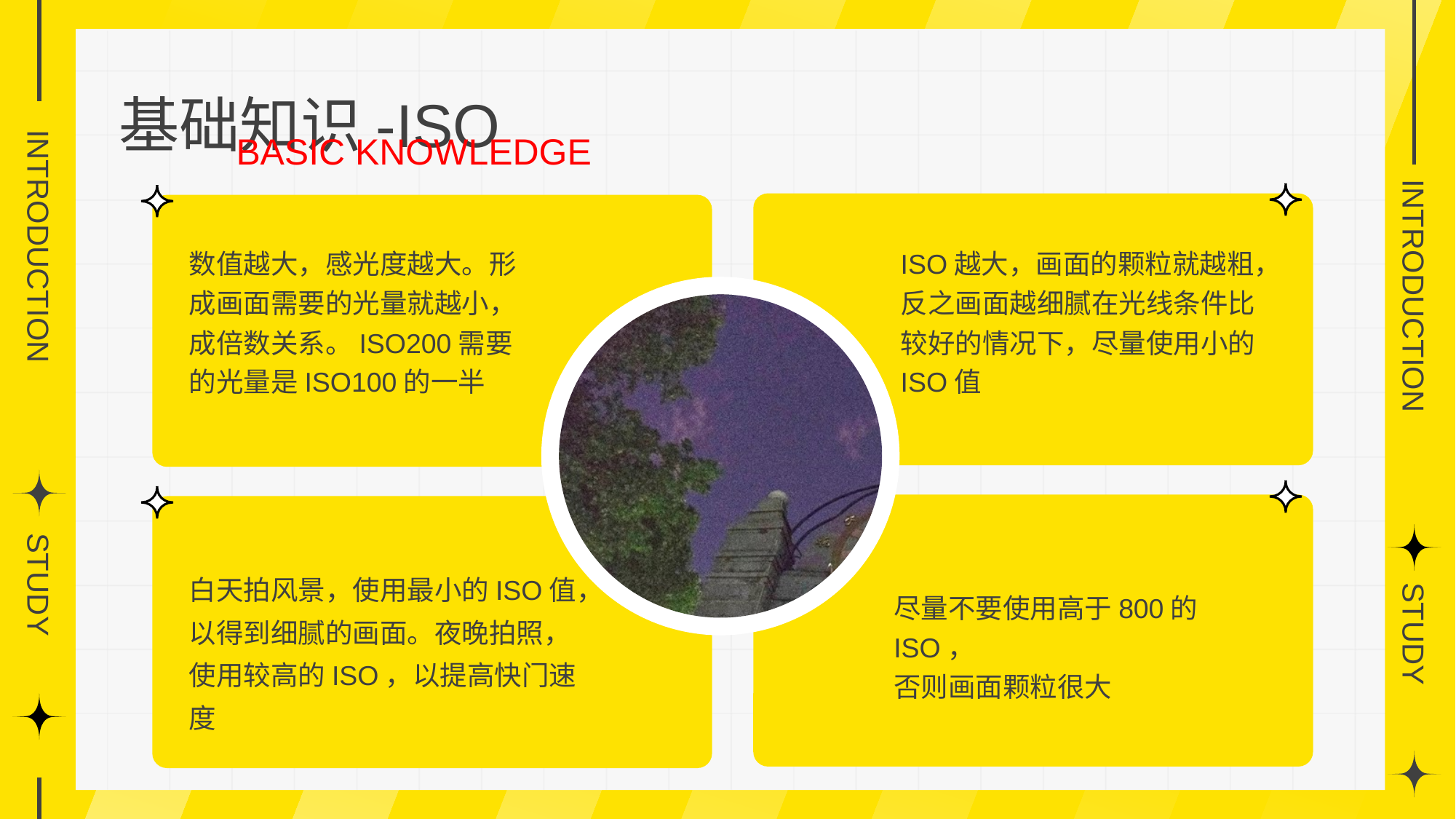

基础知识-ISO
BASIC KNOWLEDGE

数值越大，感光度越大。形成画面需要的光量就越小，成倍数关系。ISO200需要的光量是ISO100的一半
ISO越大，画面的颗粒就越粗，反之画面越细腻在光线条件比较好的情况下，尽量使用小的ISO值

白天拍风景，使用最小的ISO值，以得到细腻的画面。夜晚拍照，使用较高的ISO，以提高快门速度
尽量不要使用高于800的ISO，
否则画面颗粒很大